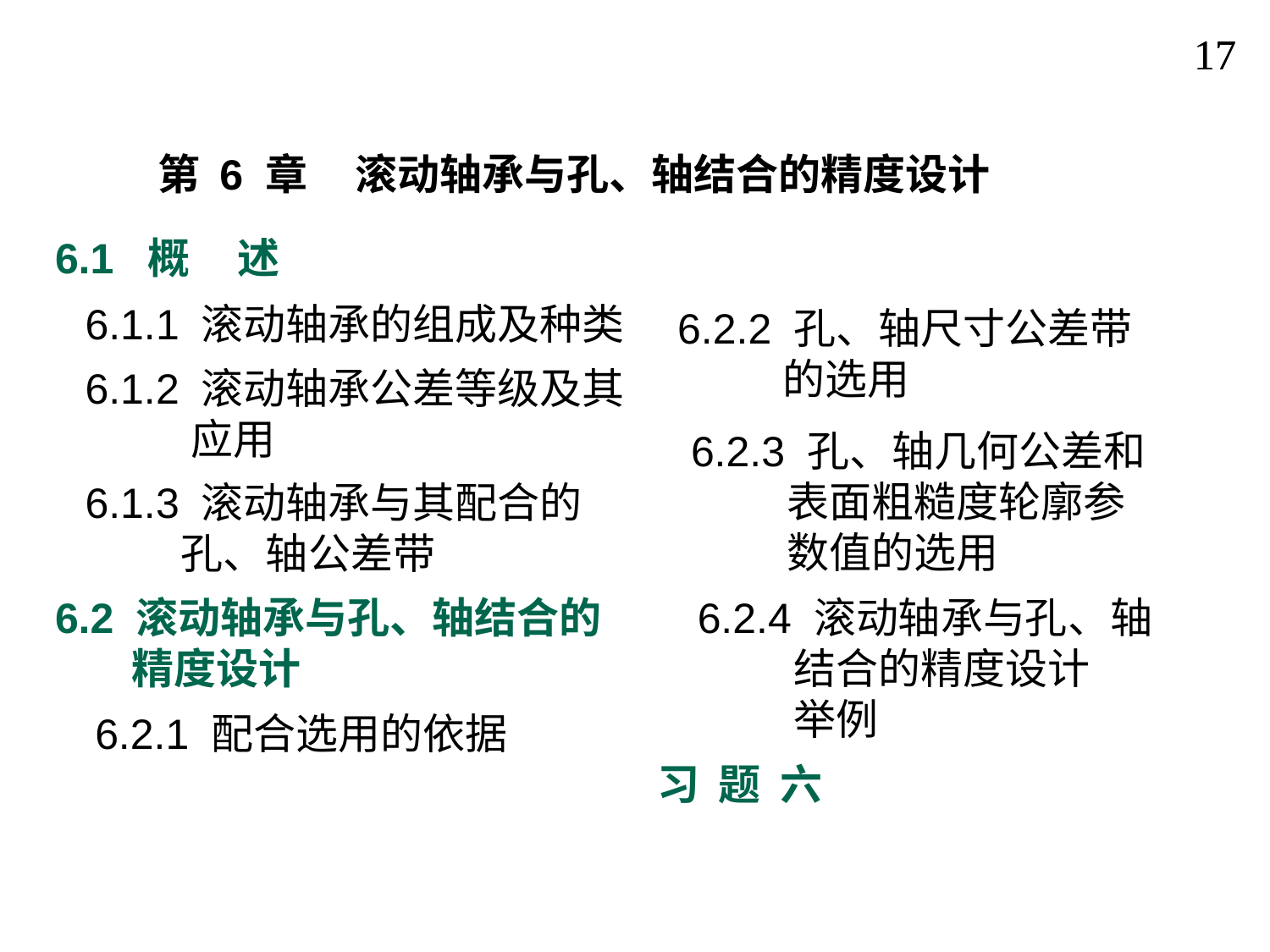

17
17
第 6 章     滚动轴承与孔、轴结合的精度设计
6.1  概     述
6.1.1 滚动轴承的组成及种类
6.2.2 孔、轴尺寸公差带
          的选用
6.1.2 滚动轴承公差等级及其
          应用
6.2.3 孔、轴几何公差和
         表面粗糙度轮廓参
         数值的选用
6.1.3 滚动轴承与其配合的
         孔、轴公差带
6.2 滚动轴承与孔、轴结合的
       精度设计
6.2.4 滚动轴承与孔、轴
         结合的精度设计
         举例
6.2.1 配合选用的依据
习  题  六